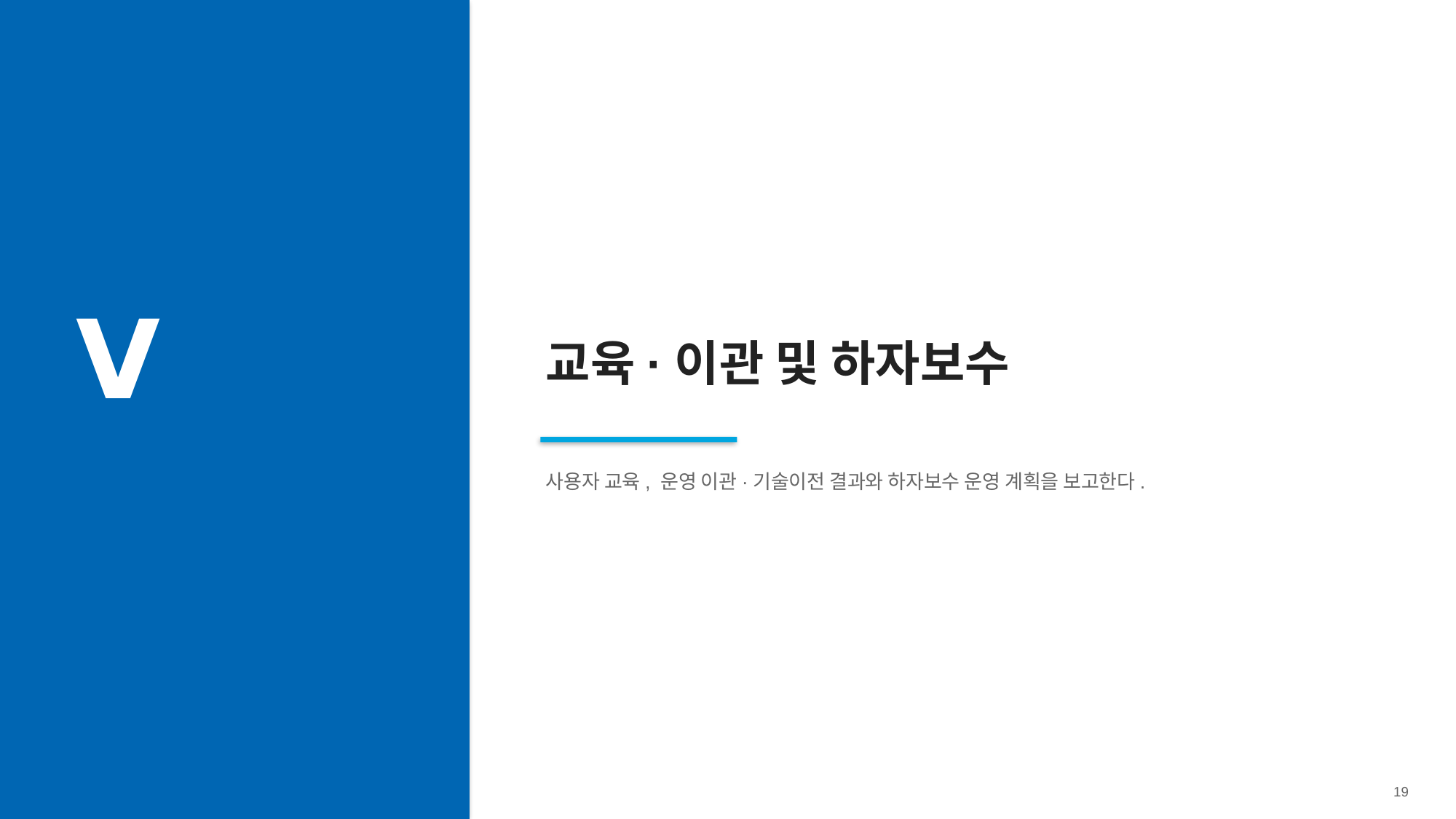

Ⅴ
교육·이관 및 하자보수

사용자 교육, 운영 이관·기술이전 결과와 하자보수 운영 계획을 보고한다.
19